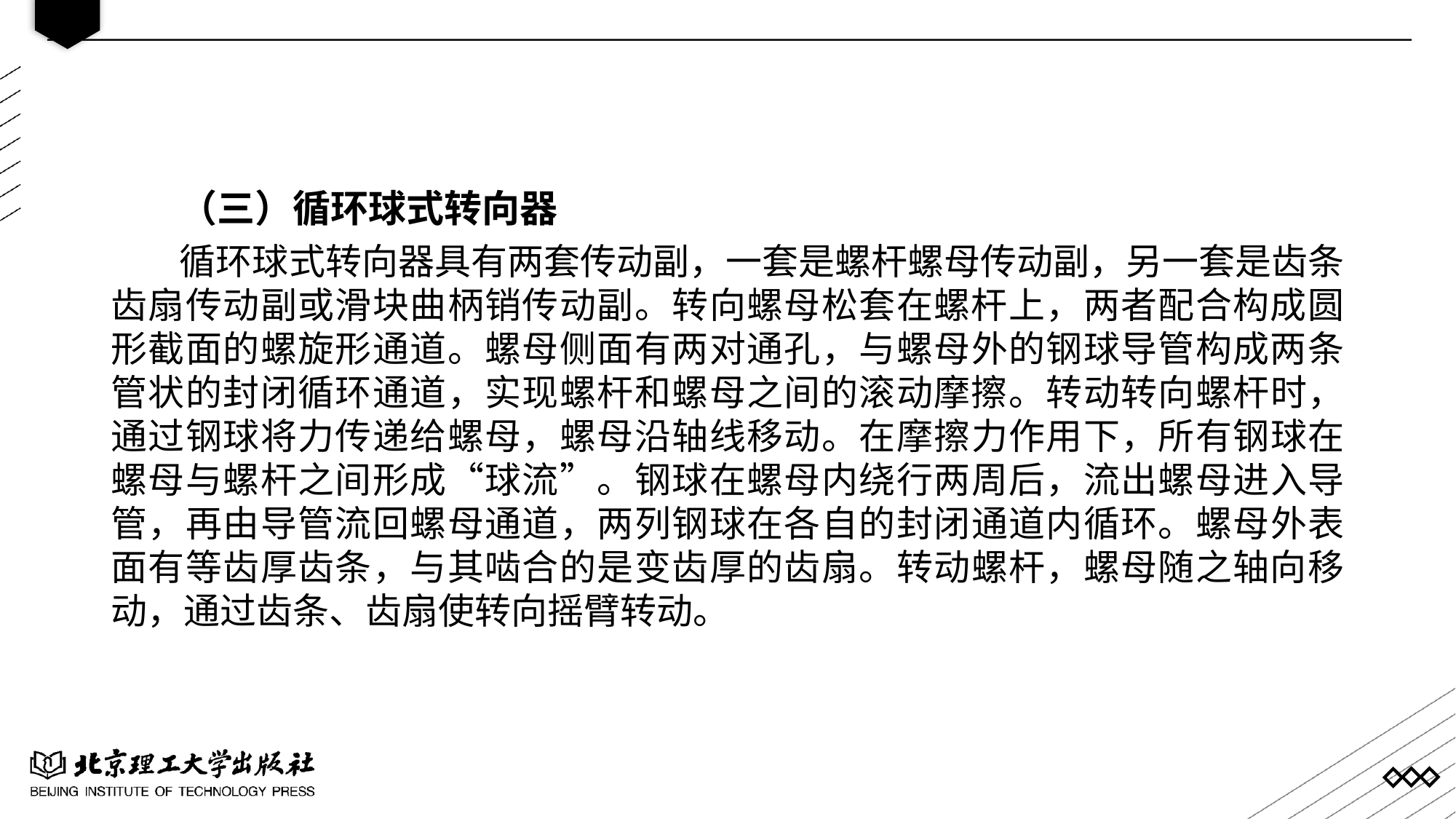

（三）循环球式转向器
循环球式转向器具有两套传动副，一套是螺杆螺母传动副，另一套是齿条齿扇传动副或滑块曲柄销传动副。转向螺母松套在螺杆上，两者配合构成圆形截面的螺旋形通道。螺母侧面有两对通孔，与螺母外的钢球导管构成两条管状的封闭循环通道，实现螺杆和螺母之间的滚动摩擦。转动转向螺杆时，通过钢球将力传递给螺母，螺母沿轴线移动。在摩擦力作用下，所有钢球在螺母与螺杆之间形成“球流”。钢球在螺母内绕行两周后，流出螺母进入导管，再由导管流回螺母通道，两列钢球在各自的封闭通道内循环。螺母外表面有等齿厚齿条，与其啮合的是变齿厚的齿扇。转动螺杆，螺母随之轴向移动，通过齿条、齿扇使转向摇臂转动。